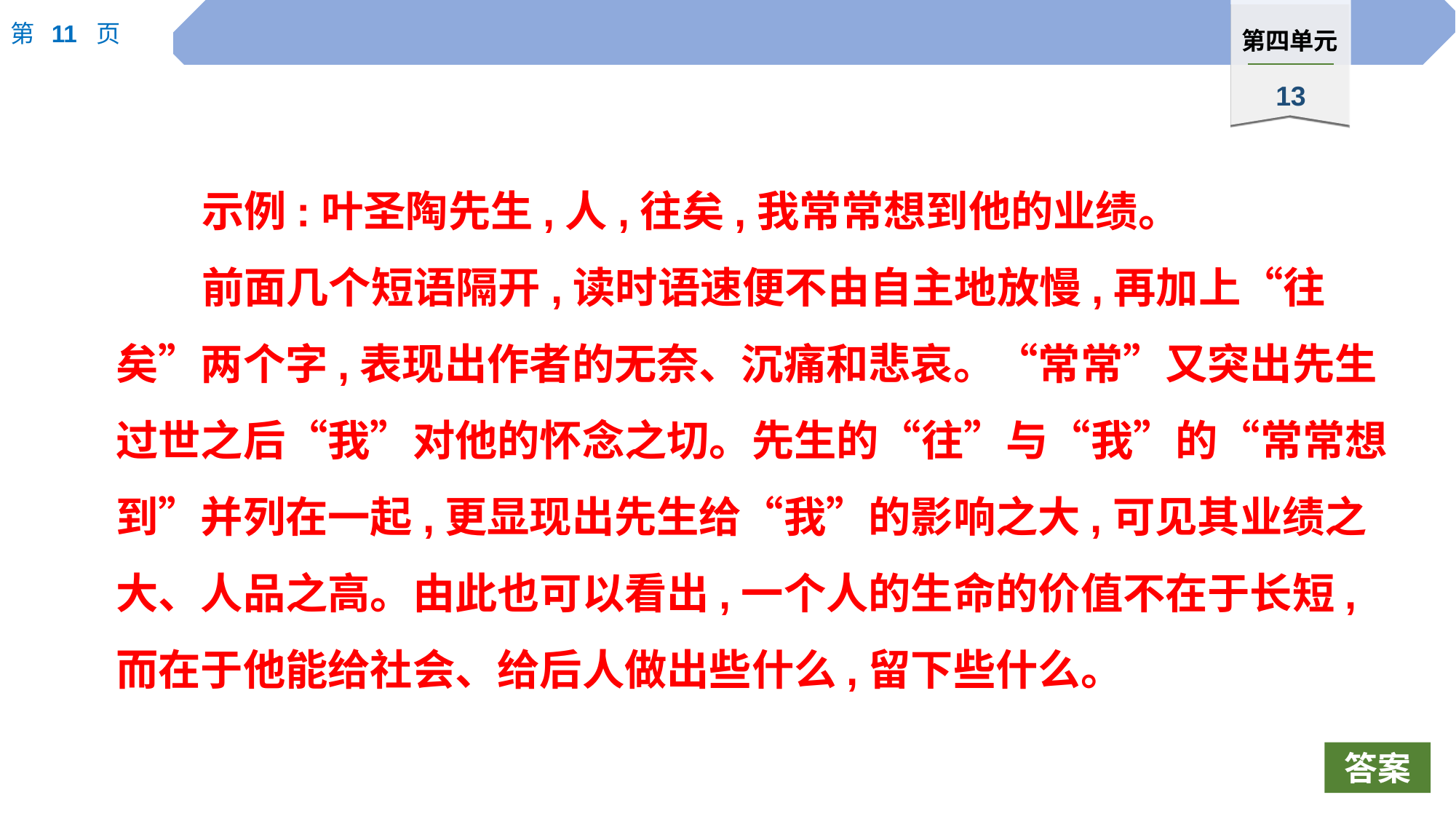

示例:叶圣陶先生,人,往矣,我常常想到他的业绩。
前面几个短语隔开,读时语速便不由自主地放慢,再加上“往矣”两个字,表现出作者的无奈、沉痛和悲哀。“常常”又突出先生过世之后“我”对他的怀念之切。先生的“往”与“我”的“常常想到”并列在一起,更显现出先生给“我”的影响之大,可见其业绩之大、人品之高。由此也可以看出,一个人的生命的价值不在于长短,而在于他能给社会、给后人做出些什么,留下些什么。
答案